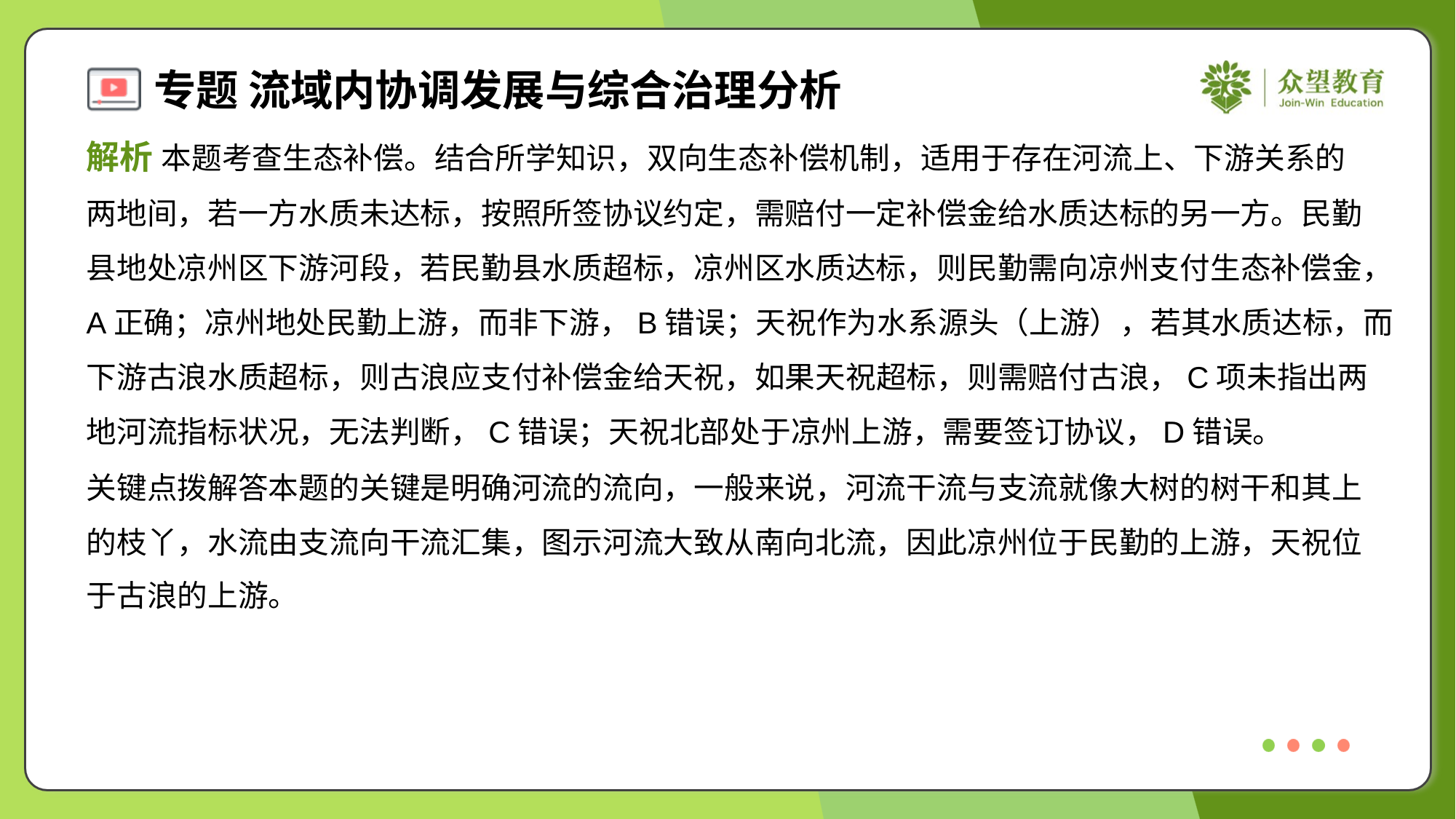

解析 本题考查生态补偿。结合所学知识，双向生态补偿机制，适用于存在河流上、下游关系的
两地间，若一方水质未达标，按照所签协议约定，需赔付一定补偿金给水质达标的另一方。民勤
县地处凉州区下游河段，若民勤县水质超标，凉州区水质达标，则民勤需向凉州支付生态补偿金，
A正确；凉州地处民勤上游，而非下游，B错误；天祝作为水系源头（上游），若其水质达标，而
下游古浪水质超标，则古浪应支付补偿金给天祝，如果天祝超标，则需赔付古浪，C项未指出两
地河流指标状况，无法判断，C错误；天祝北部处于凉州上游，需要签订协议，D错误。
关键点拨解答本题的关键是明确河流的流向，一般来说，河流干流与支流就像大树的树干和其上
的枝丫，水流由支流向干流汇集，图示河流大致从南向北流，因此凉州位于民勤的上游，天祝位
于古浪的上游。